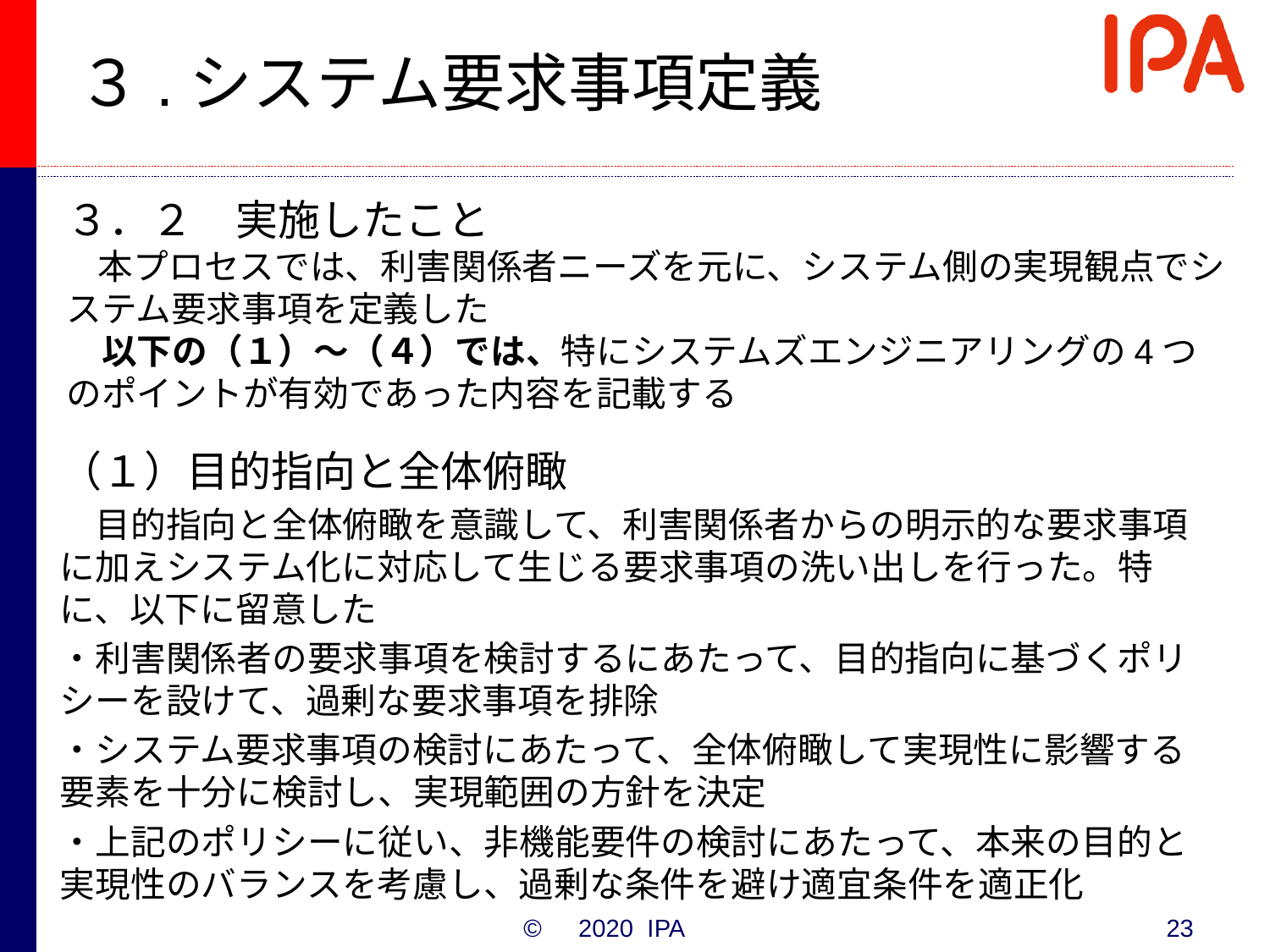

# ３.システム要求事項定義
３．２　実施したこと
　本プロセスでは、利害関係者ニーズを元に、システム側の実現観点でシステム要求事項を定義した
　以下の（１）～（４）では、特にシステムズエンジニアリングの4つのポイントが有効であった内容を記載する
（１）目的指向と全体俯瞰
　目的指向と全体俯瞰を意識して、利害関係者からの明示的な要求事項に加えシステム化に対応して生じる要求事項の洗い出しを行った。特に、以下に留意した
・利害関係者の要求事項を検討するにあたって、目的指向に基づくポリシーを設けて、過剰な要求事項を排除
・システム要求事項の検討にあたって、全体俯瞰して実現性に影響する要素を十分に検討し、実現範囲の方針を決定
・上記のポリシーに従い、非機能要件の検討にあたって、本来の目的と実現性のバランスを考慮し、過剰な条件を避け適宜条件を適正化
©　2020  IPA
23